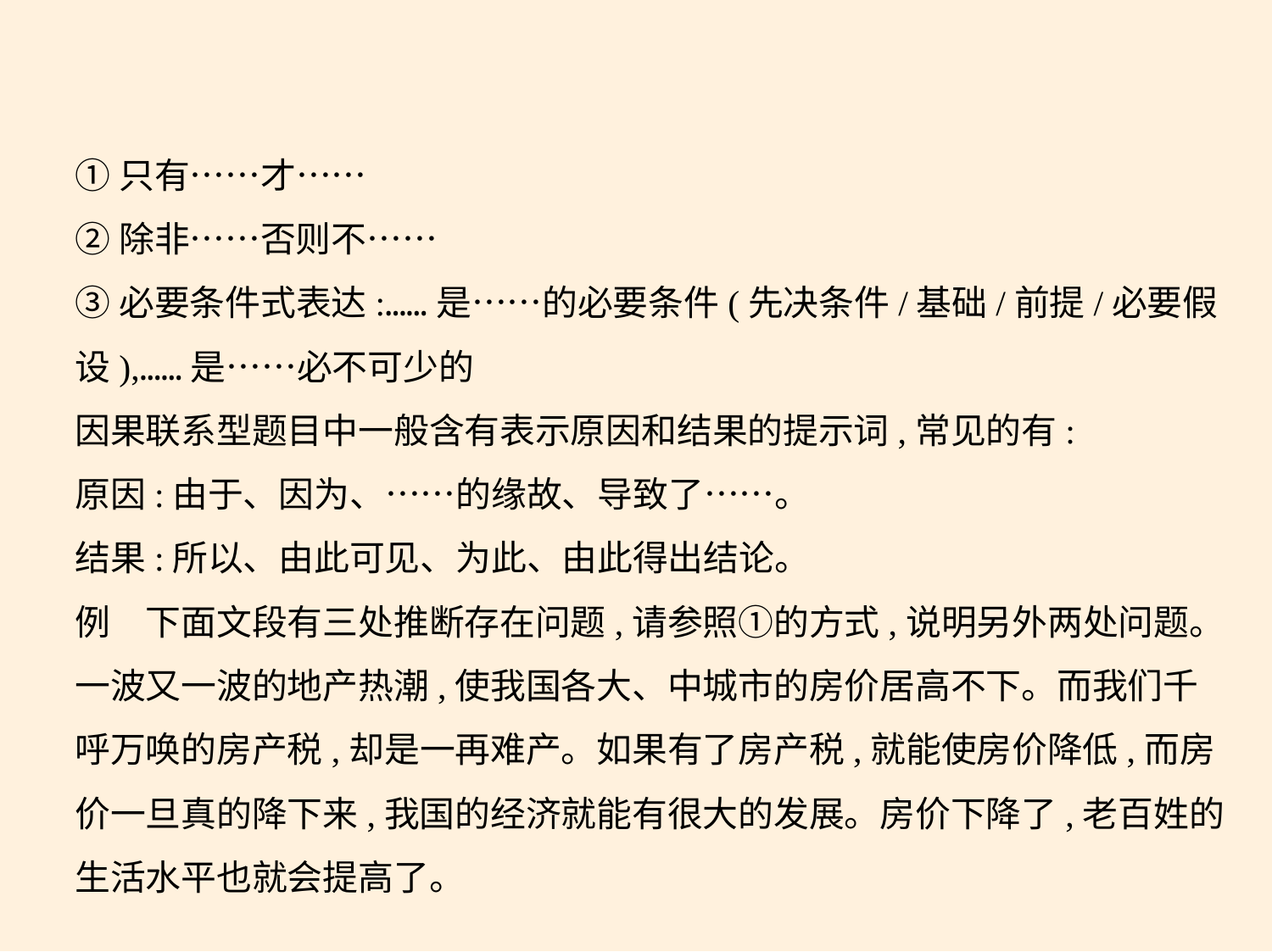

①只有……才……
②除非……否则不……
③必要条件式表达:……是……的必要条件(先决条件/基础/前提/必要假
设),……是……必不可少的
因果联系型题目中一般含有表示原因和结果的提示词,常见的有:
原因:由于、因为、……的缘故、导致了……。
结果:所以、由此可见、为此、由此得出结论。
例　下面文段有三处推断存在问题,请参照①的方式,说明另外两处问题。
一波又一波的地产热潮,使我国各大、中城市的房价居高不下。而我们千
呼万唤的房产税,却是一再难产。如果有了房产税,就能使房价降低,而房
价一旦真的降下来,我国的经济就能有很大的发展。房价下降了,老百姓的
生活水平也就会提高了。